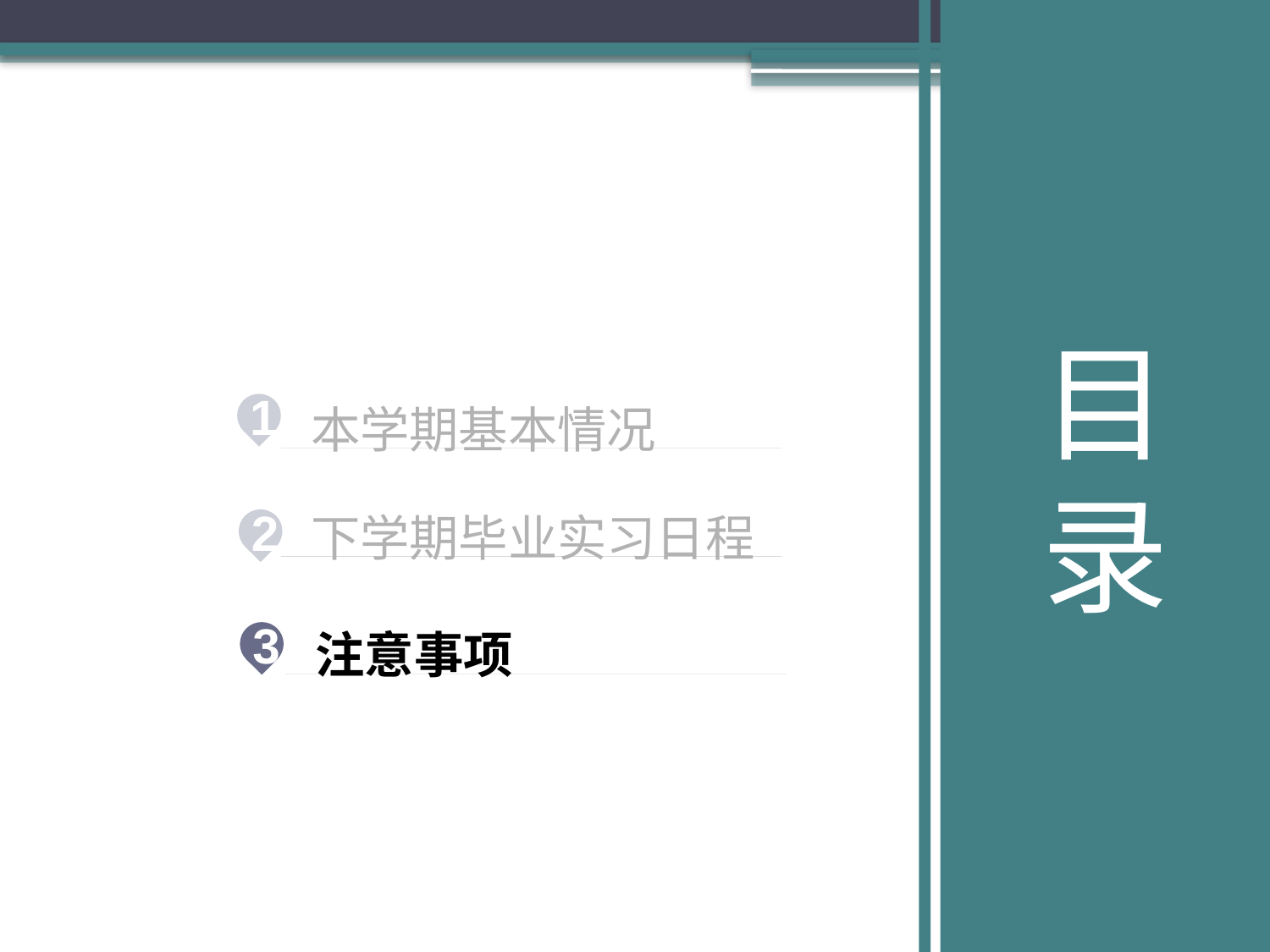

目
录

1
本学期基本情况
下学期毕业实习日程
2
注意事项
3